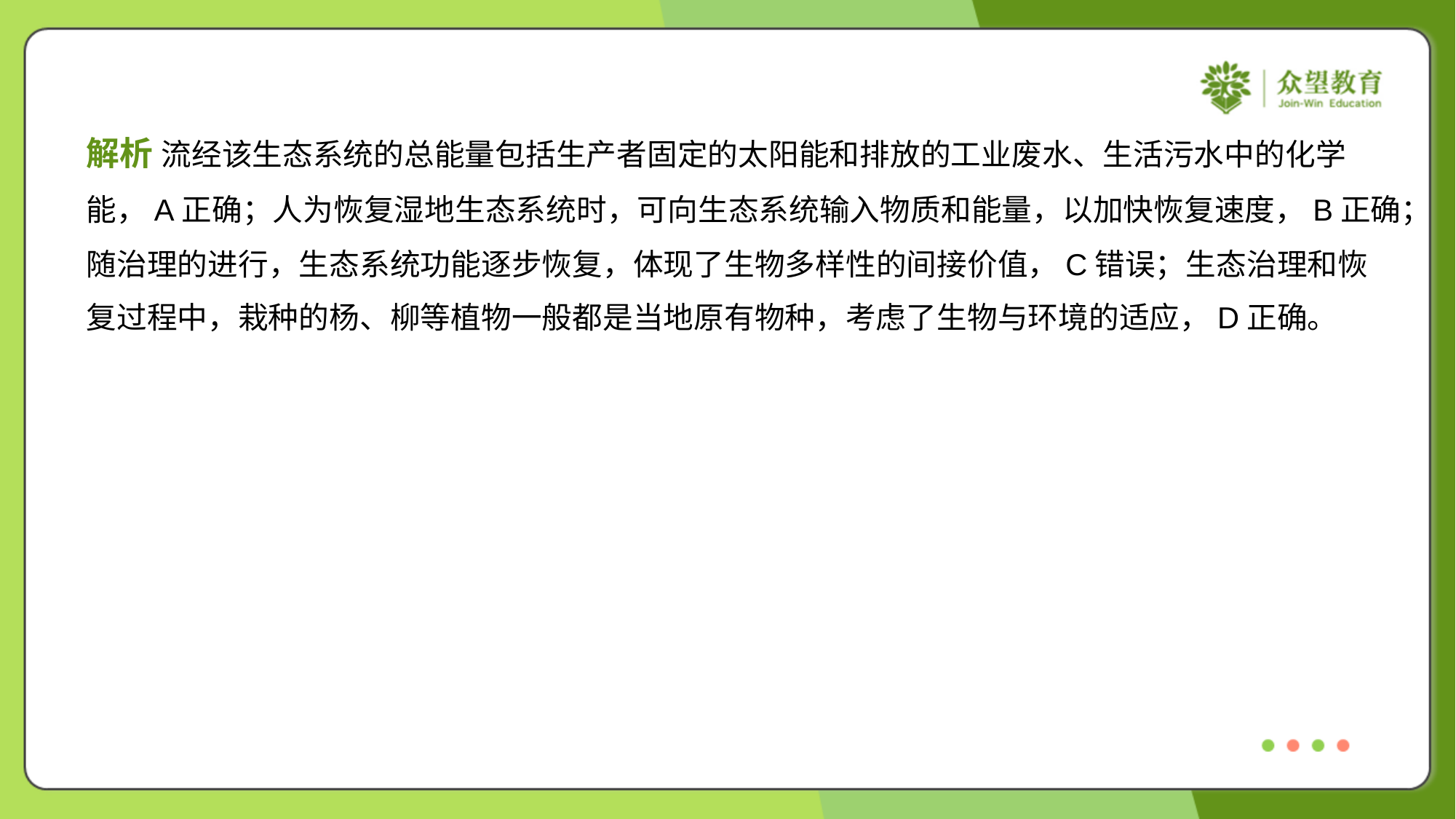

解析 流经该生态系统的总能量包括生产者固定的太阳能和排放的工业废水、生活污水中的化学
能，A正确；人为恢复湿地生态系统时，可向生态系统输入物质和能量，以加快恢复速度，B正确；
随治理的进行，生态系统功能逐步恢复，体现了生物多样性的间接价值，C错误；生态治理和恢
复过程中，栽种的杨、柳等植物一般都是当地原有物种，考虑了生物与环境的适应，D正确。